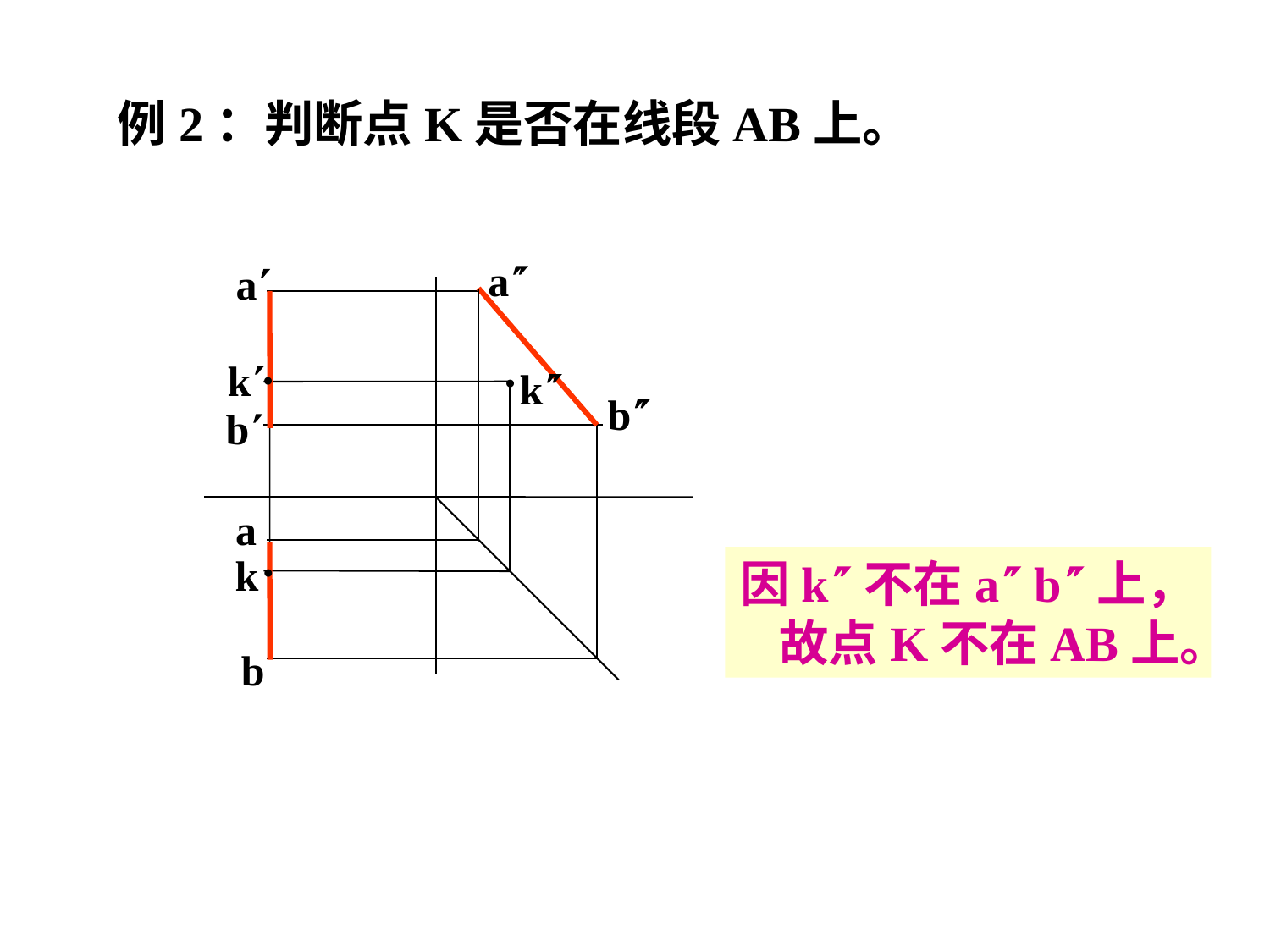

例2：判断点K是否在线段AB上。
a″
a′

k′
k″
●
●
●

b″
b′

a

k

因k″不在a″ b″上，
 故点K不在AB上。

b